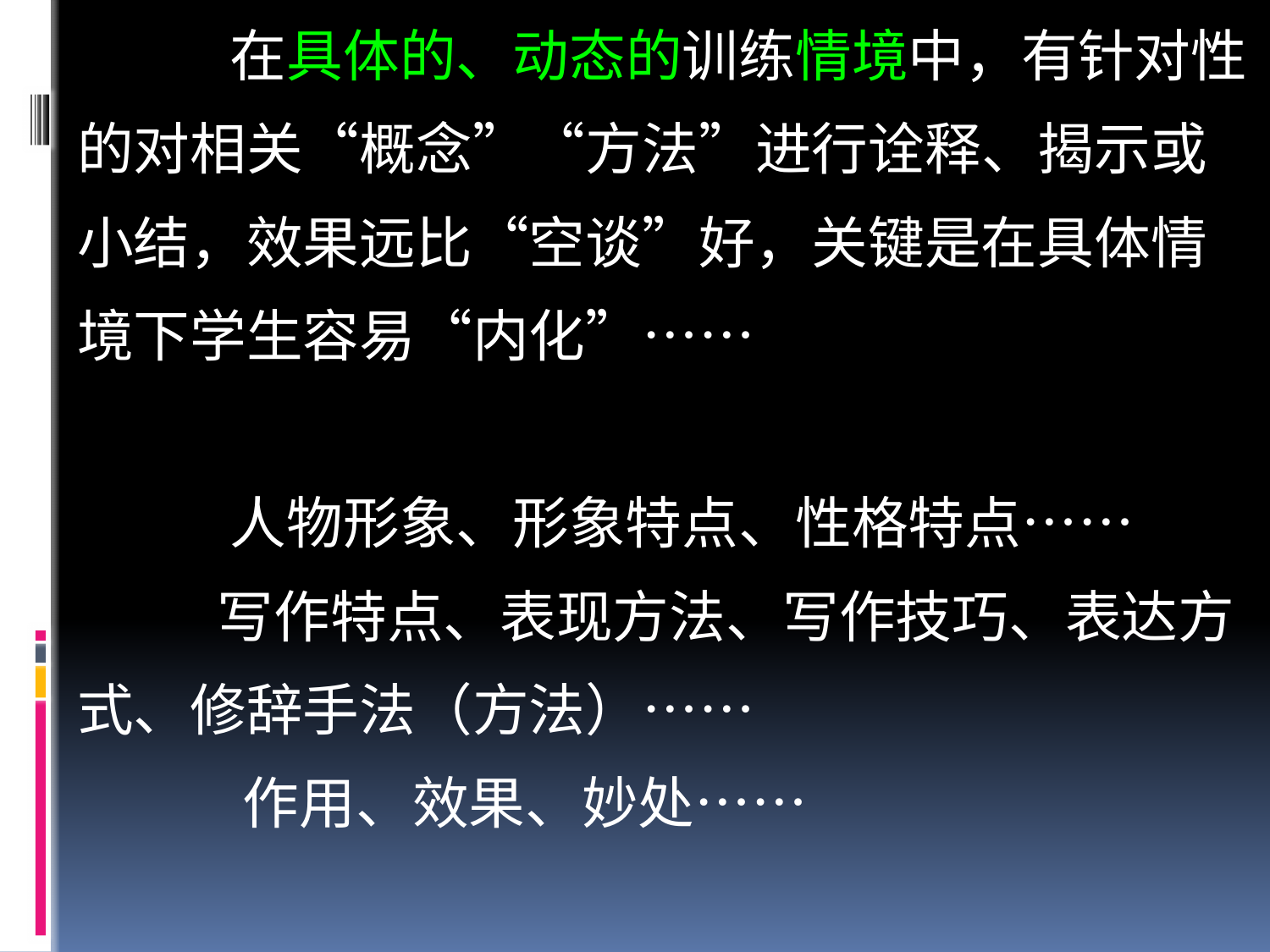

在具体的、动态的训练情境中，有针对性
的对相关“概念”“方法”进行诠释、揭示或
小结，效果远比“空谈”好，关键是在具体情
境下学生容易“内化”……

           人物形象、形象特点、性格特点……
          写作特点、表现方法、写作技巧、表达方
式、修辞手法（方法）……
            作用、效果、妙处……